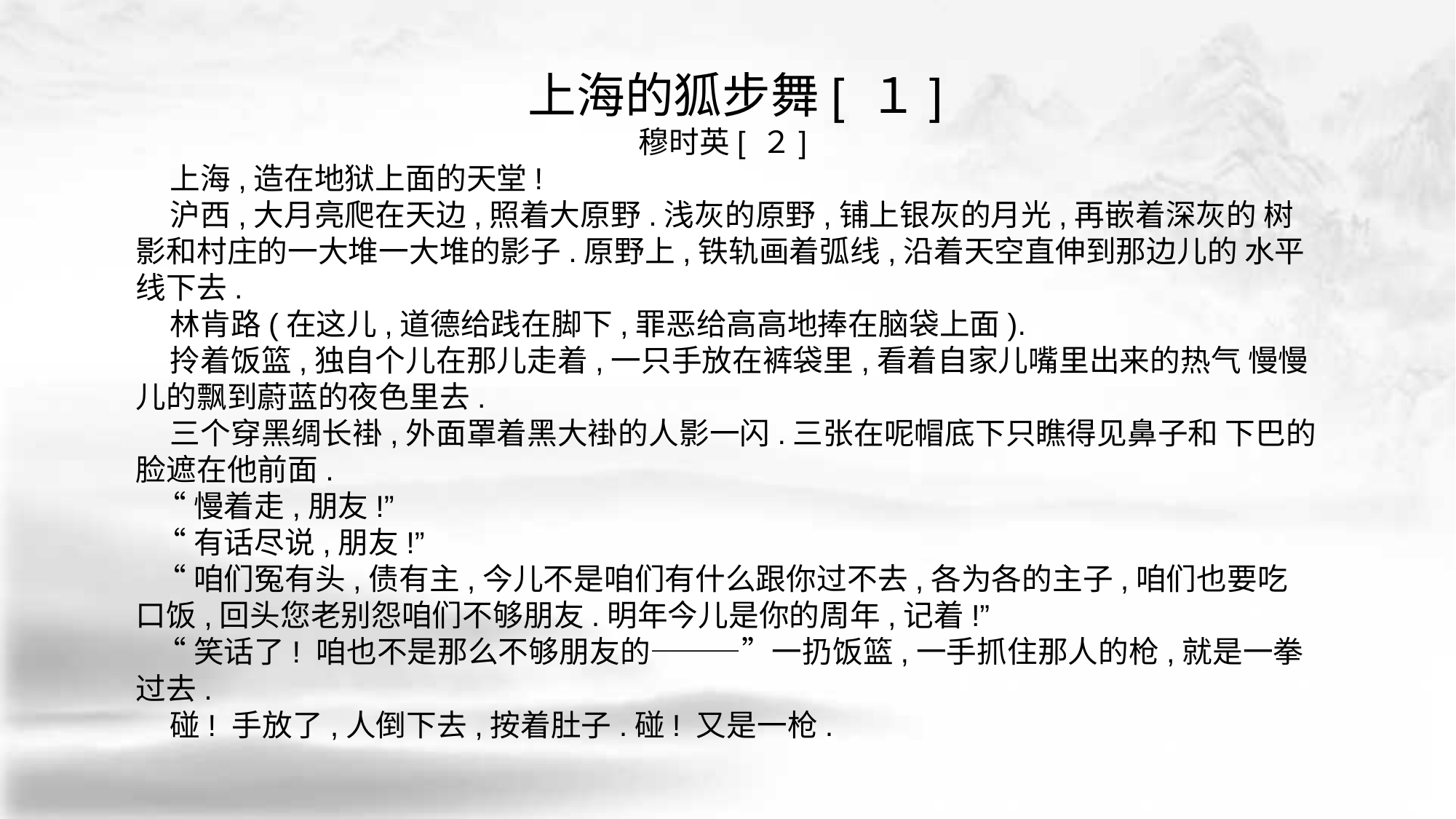

上海的狐步舞[ １]
穆时英[ ２]
    上海,造在地狱上面的天堂!
    沪西,大月亮爬在天边,照着大原野.浅灰的原野,铺上银灰的月光,再嵌着深灰的 树影和村庄的一大堆一大堆的影子.原野上,铁轨画着弧线,沿着天空直伸到那边儿的 水平线下去.
    林肯路(在这儿,道德给践在脚下,罪恶给高高地捧在脑袋上面).
    拎着饭篮,独自个儿在那儿走着,一只手放在裤袋里,看着自家儿嘴里出来的热气 慢慢儿的飘到蔚蓝的夜色里去.
    三个穿黑绸长褂,外面罩着黑大褂的人影一闪.三张在呢帽底下只瞧得见鼻子和 下巴的脸遮在他前面.
   “慢着走,朋友!”
   “有话尽说,朋友!”
   “咱们冤有头,债有主,今儿不是咱们有什么跟你过不去,各为各的主子,咱们也要吃 口饭,回头您老别怨咱们不够朋友.明年今儿是你的周年,记着!”
   “笑话了! 咱也不是那么不够朋友的———”一扔饭篮,一手抓住那人的枪,就是一拳 过去.
    碰! 手放了,人倒下去,按着肚子.碰! 又是一枪.